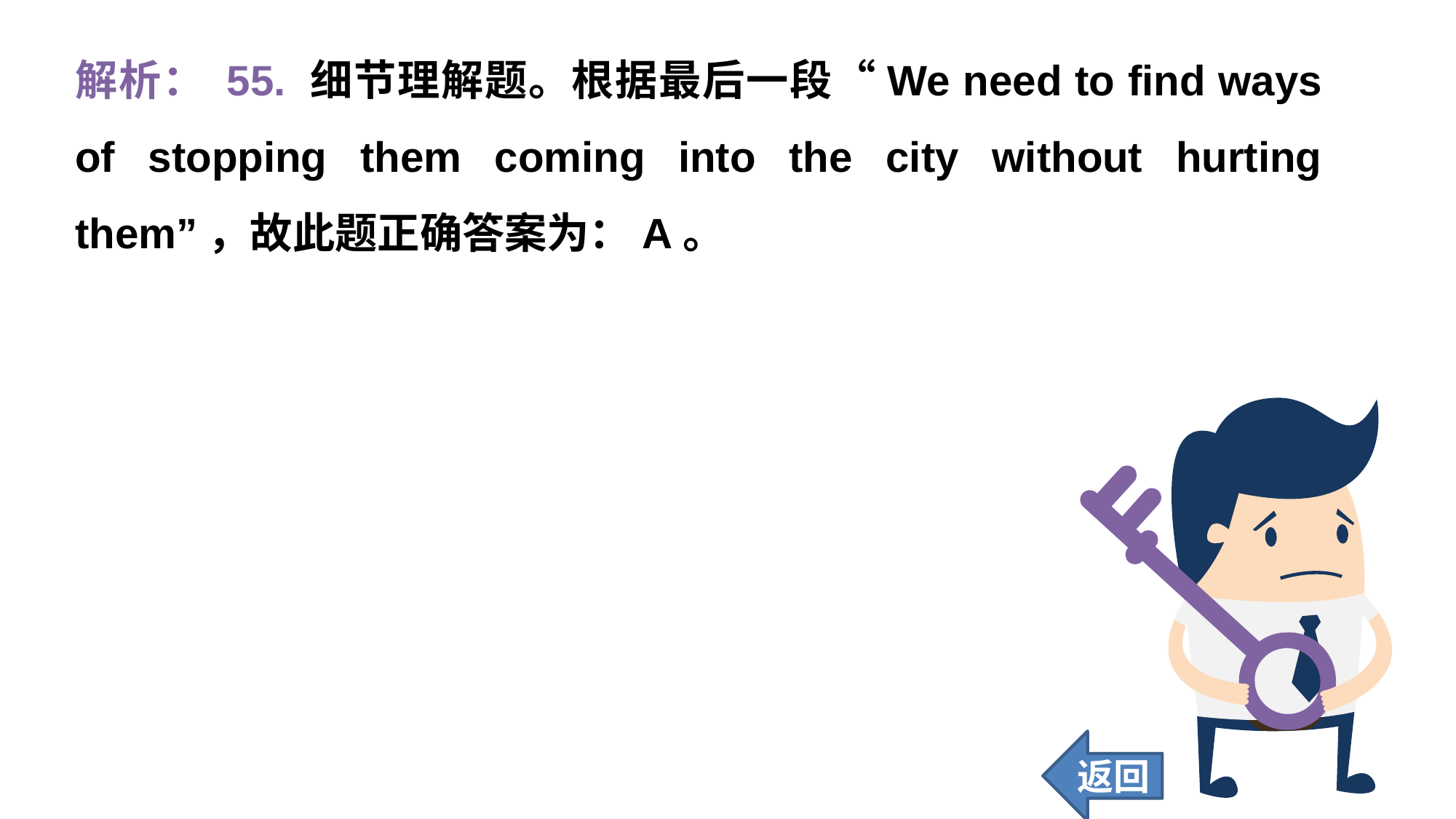

解析： 55. 细节理解题。根据最后一段“We need to find ways of stopping them coming into the city without hurting them”，故此题正确答案为：A。

返回
445